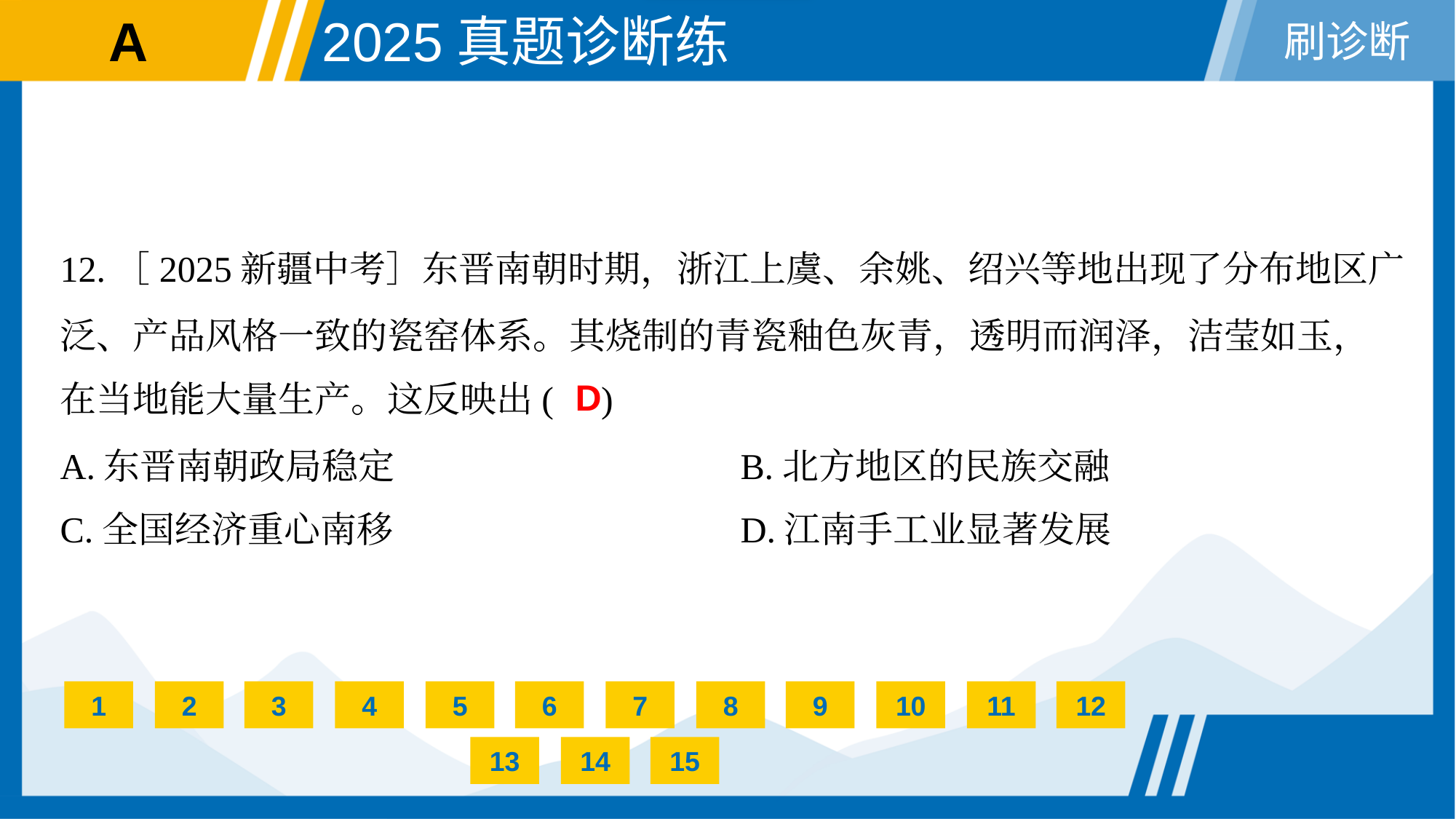

12.［2025新疆中考］东晋南朝时期，浙江上虞、余姚、绍兴等地出现了分布地区广
泛、产品风格一致的瓷窑体系。其烧制的青瓷釉色灰青，透明而润泽，洁莹如玉，
在当地能大量生产。这反映出(     )
D
A.东晋南朝政局稳定	B.北方地区的民族交融
C.全国经济重心南移	D.江南手工业显著发展